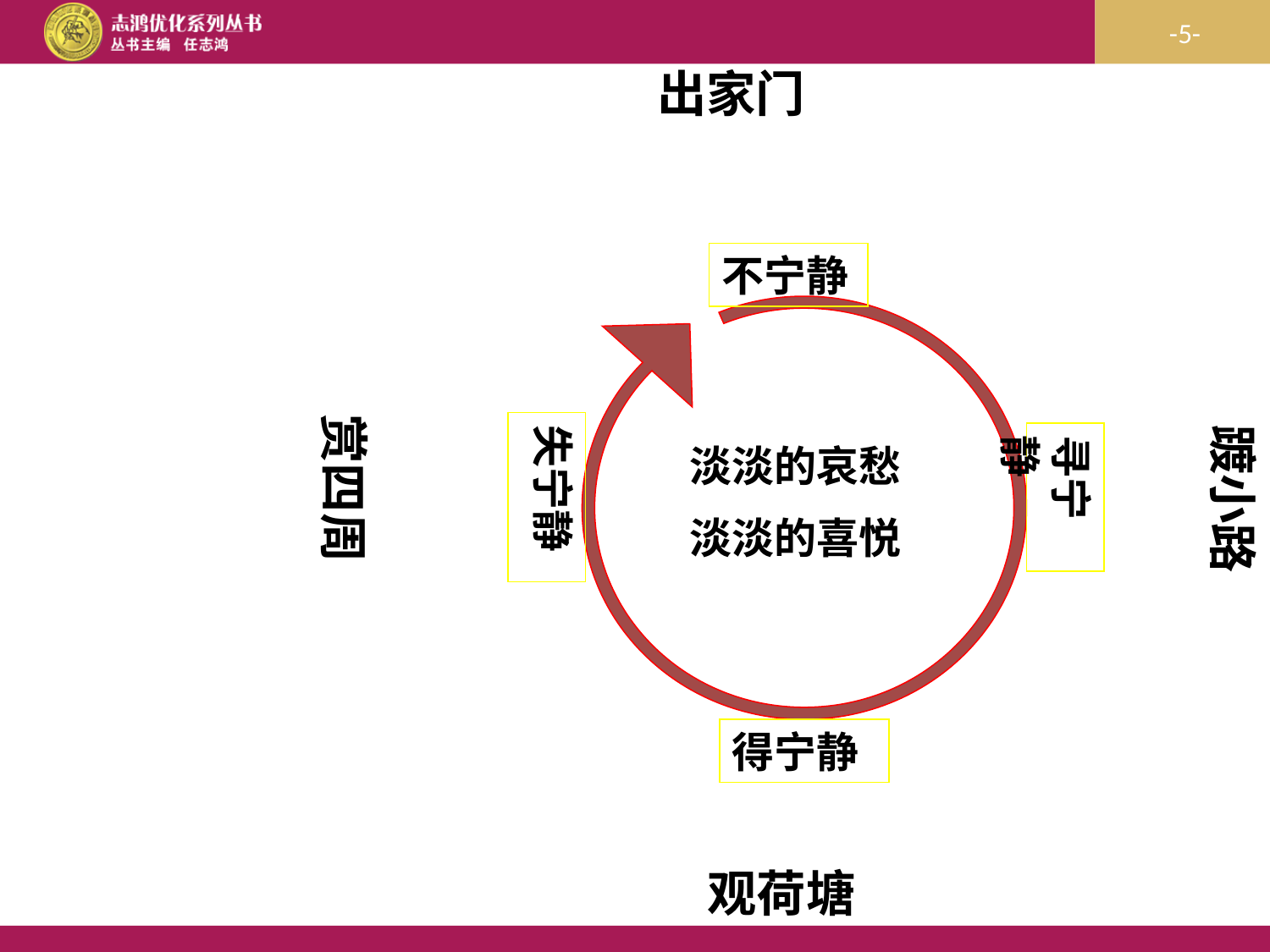

出家门
不宁静

赏四周
失宁静
踱小路
寻宁静
淡淡的哀愁
淡淡的喜悦
得宁静
观荷塘